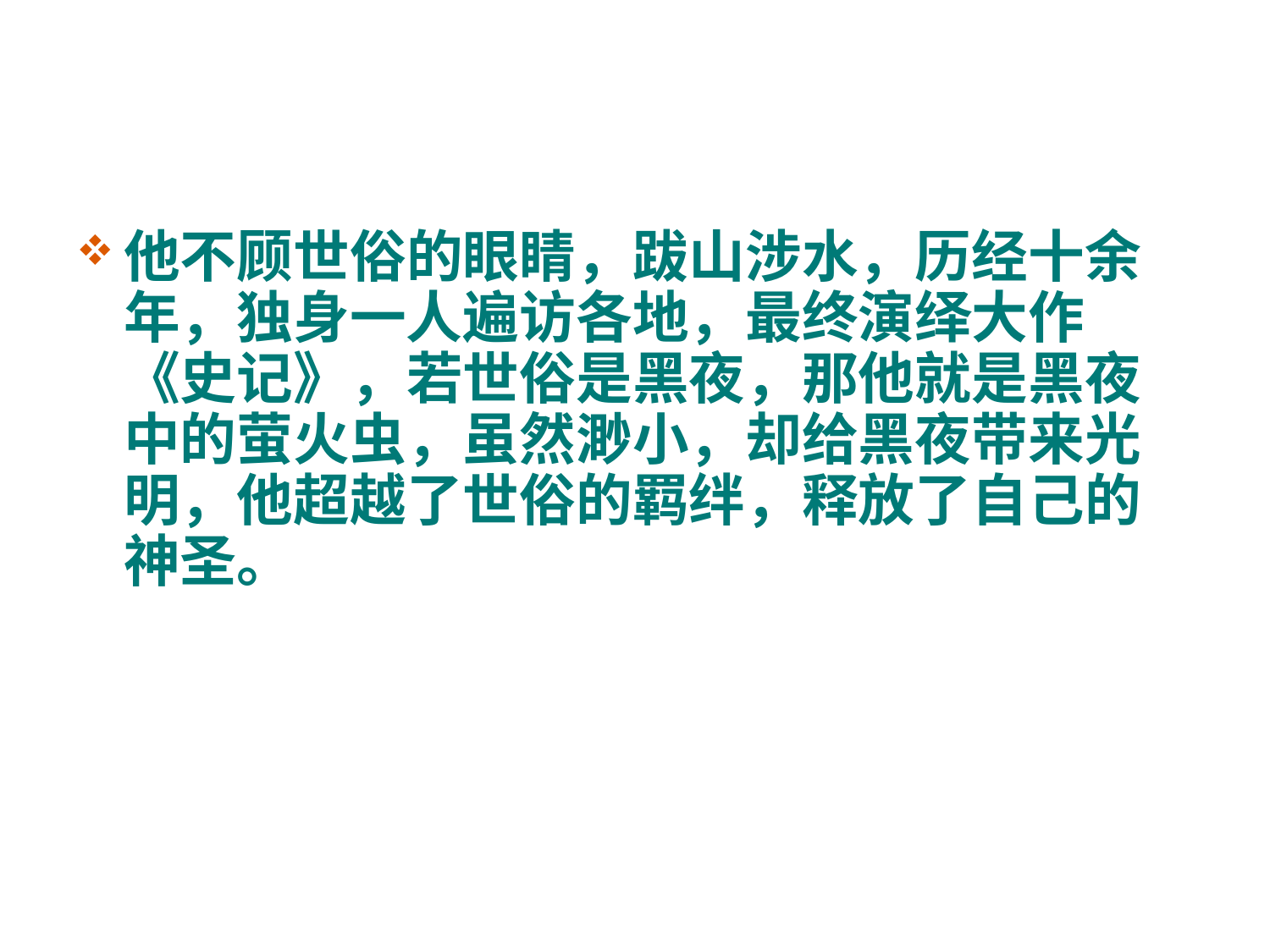

#
他不顾世俗的眼睛，跋山涉水，历经十余年，独身一人遍访各地，最终演绎大作《史记》，若世俗是黑夜，那他就是黑夜中的萤火虫，虽然渺小，却给黑夜带来光明，他超越了世俗的羁绊，释放了自己的神圣。